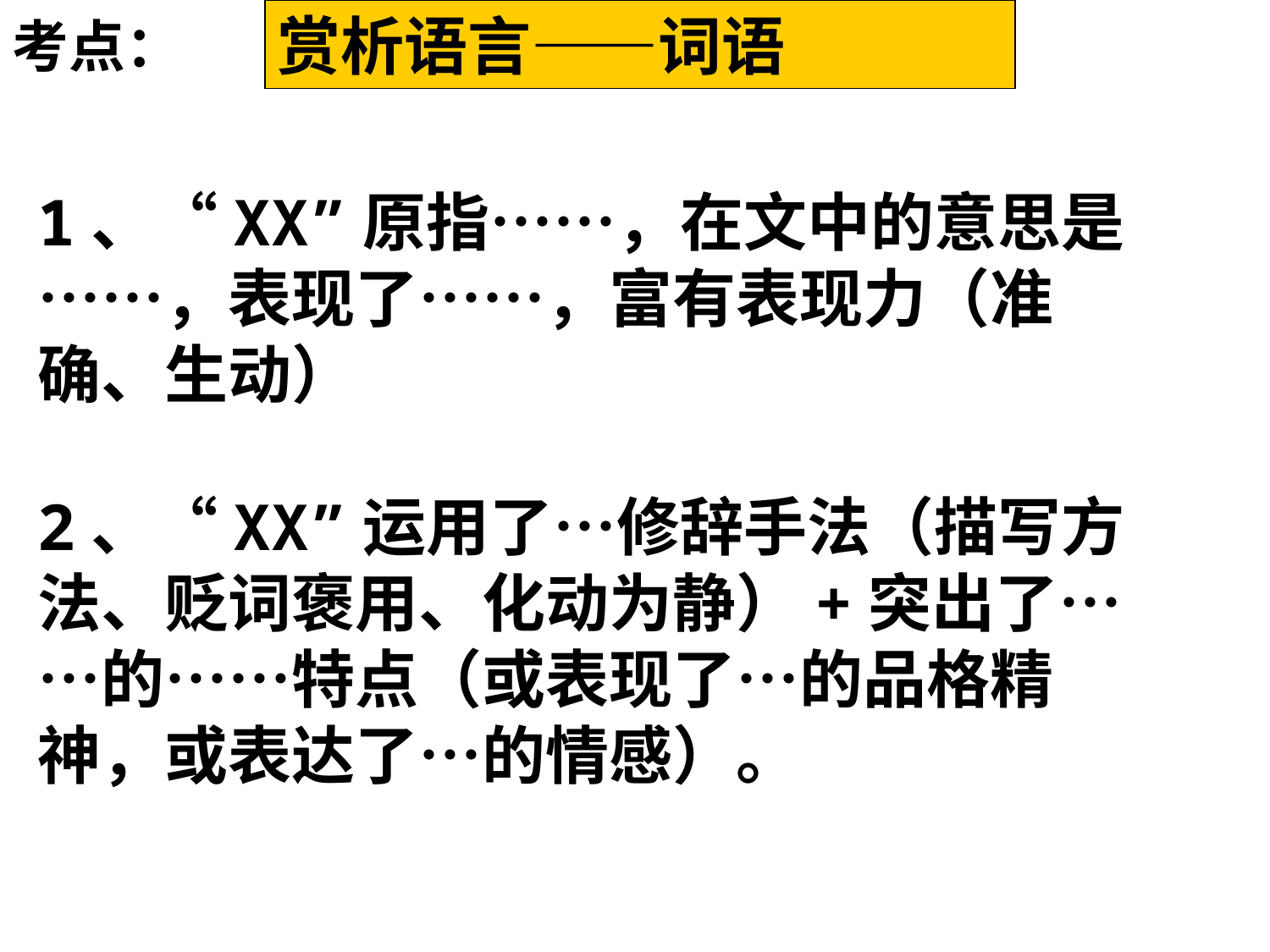

赏析语言——词语
考点：
1、“XX”原指……，在文中的意思是……，表现了……，富有表现力（准确、生动）

2、“XX”运用了…修辞手法（描写方法、贬词褒用、化动为静）+突出了……的……特点（或表现了…的品格精神，或表达了…的情感）。